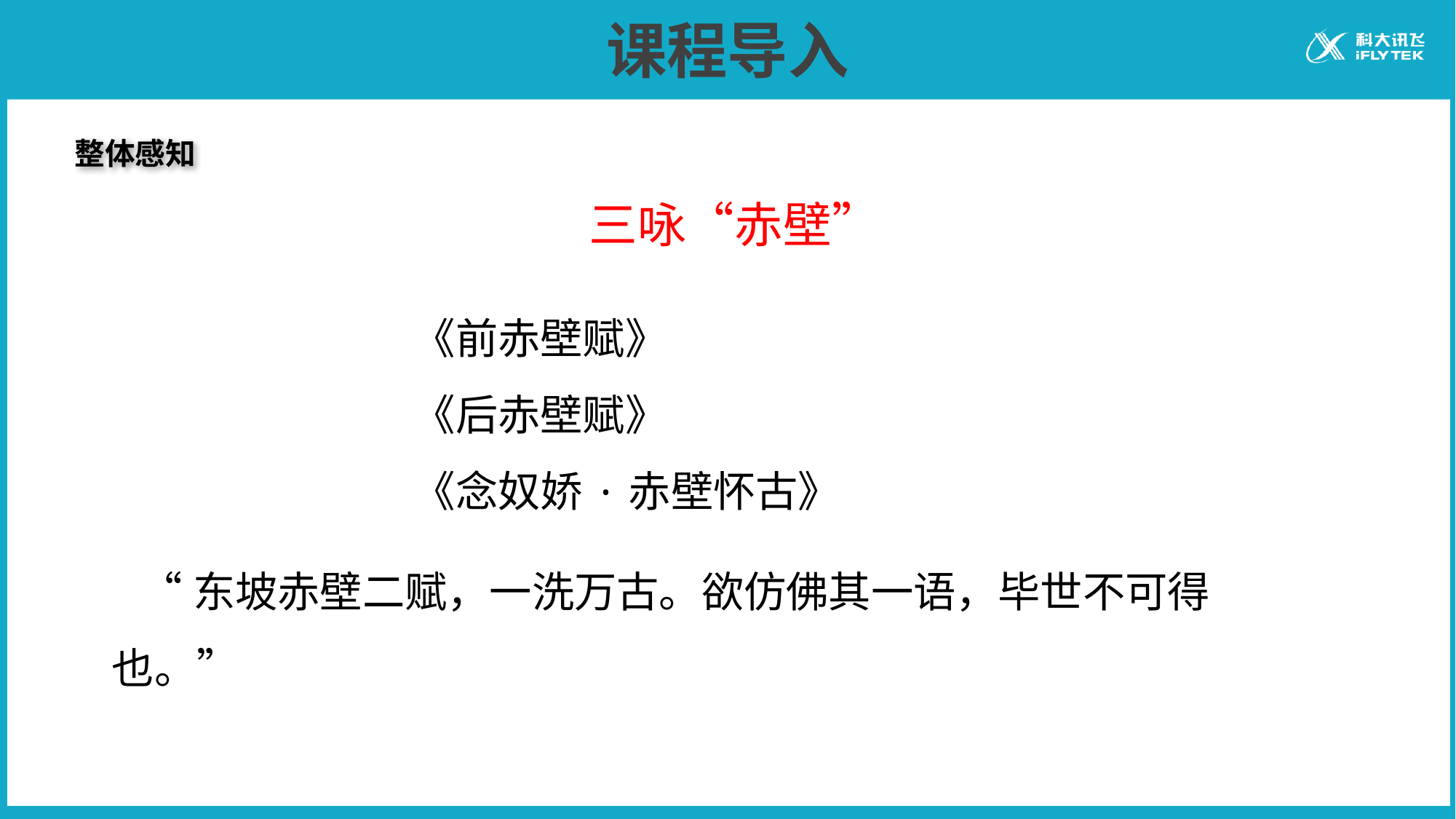

# 课程导入
整体感知
三咏“赤壁”

《前赤壁赋》
《后赤壁赋》
《念奴娇·赤壁怀古》
   “东坡赤壁二赋，一洗万古。欲仿佛其一语，毕世不可得也。”